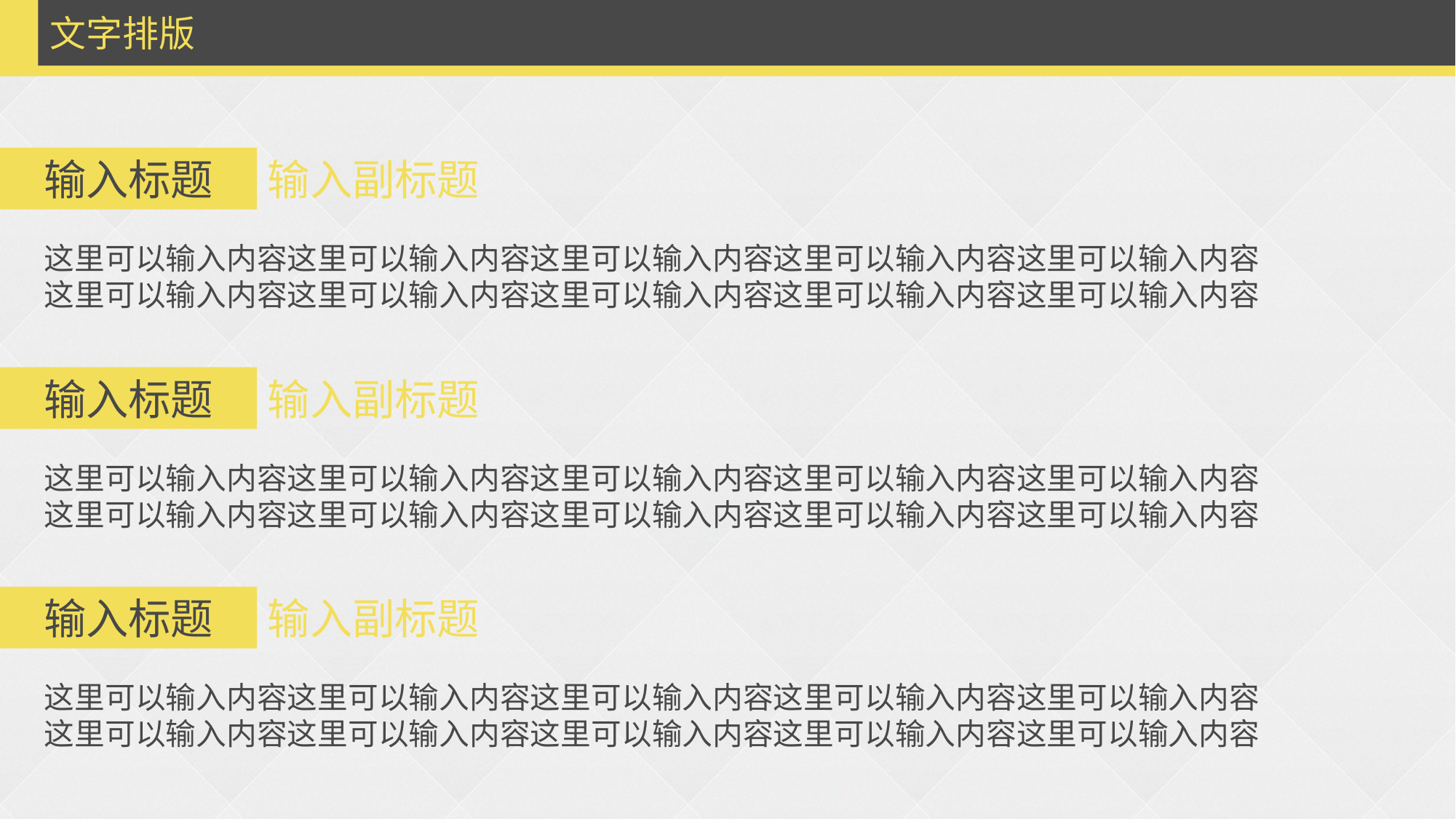

文字排版
输入标题
输入副标题
这里可以输入内容这里可以输入内容这里可以输入内容这里可以输入内容这里可以输入内容
这里可以输入内容这里可以输入内容这里可以输入内容这里可以输入内容这里可以输入内容
输入标题
输入副标题
这里可以输入内容这里可以输入内容这里可以输入内容这里可以输入内容这里可以输入内容
这里可以输入内容这里可以输入内容这里可以输入内容这里可以输入内容这里可以输入内容
输入标题
输入副标题
这里可以输入内容这里可以输入内容这里可以输入内容这里可以输入内容这里可以输入内容
这里可以输入内容这里可以输入内容这里可以输入内容这里可以输入内容这里可以输入内容